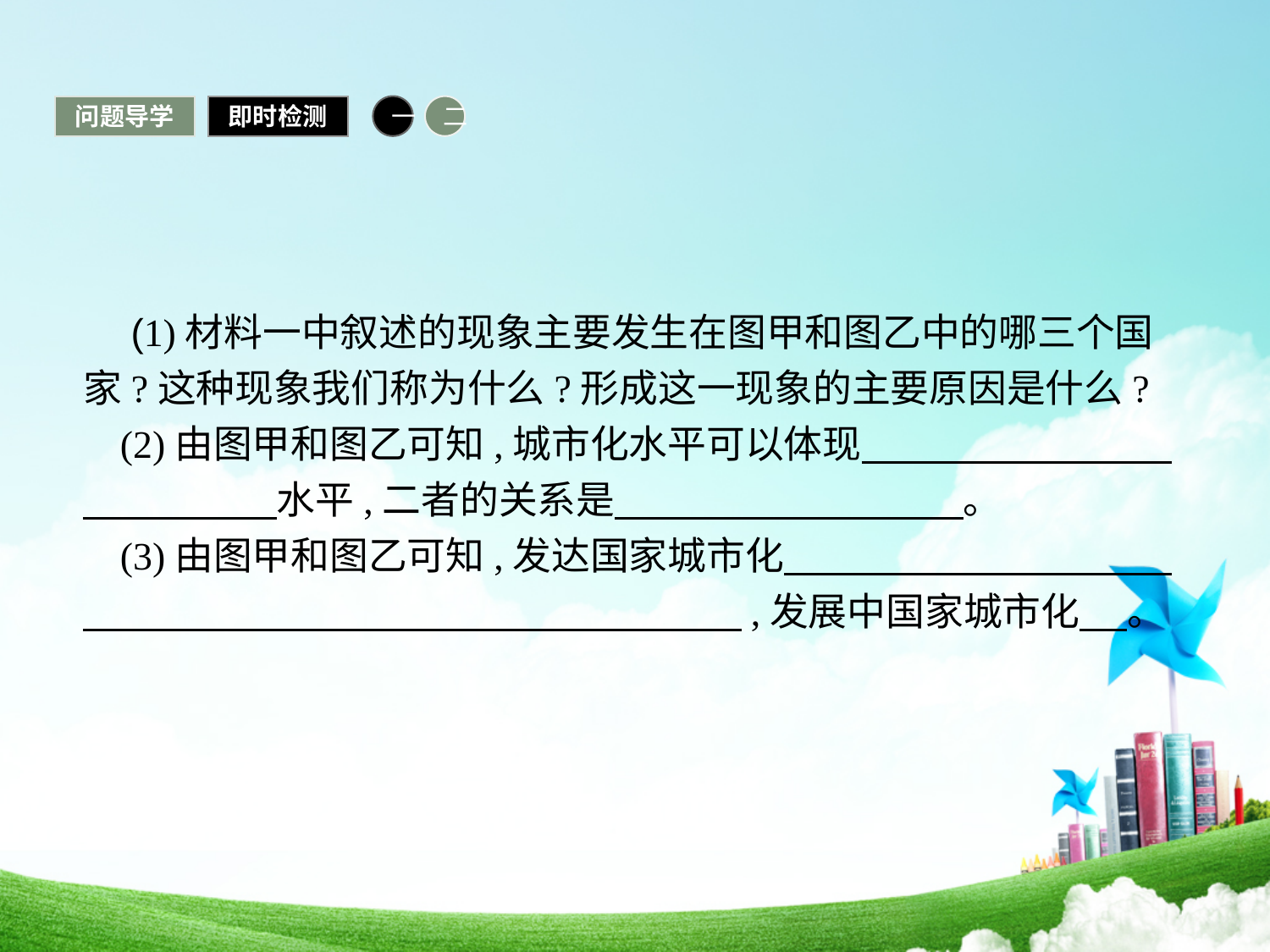

问题导学
即时检测
一
二
 (1)材料一中叙述的现象主要发生在图甲和图乙中的哪三个国家?这种现象我们称为什么?形成这一现象的主要原因是什么?
(2)由图甲和图乙可知,城市化水平可以体现　　　　　　　　　　　　　水平,二者的关系是　　　　　　　　　。
(3)由图甲和图乙可知,发达国家城市化　　　　　　　　　　　　　　　　　　　　　　　　　　　,发展中国家城市化　 。